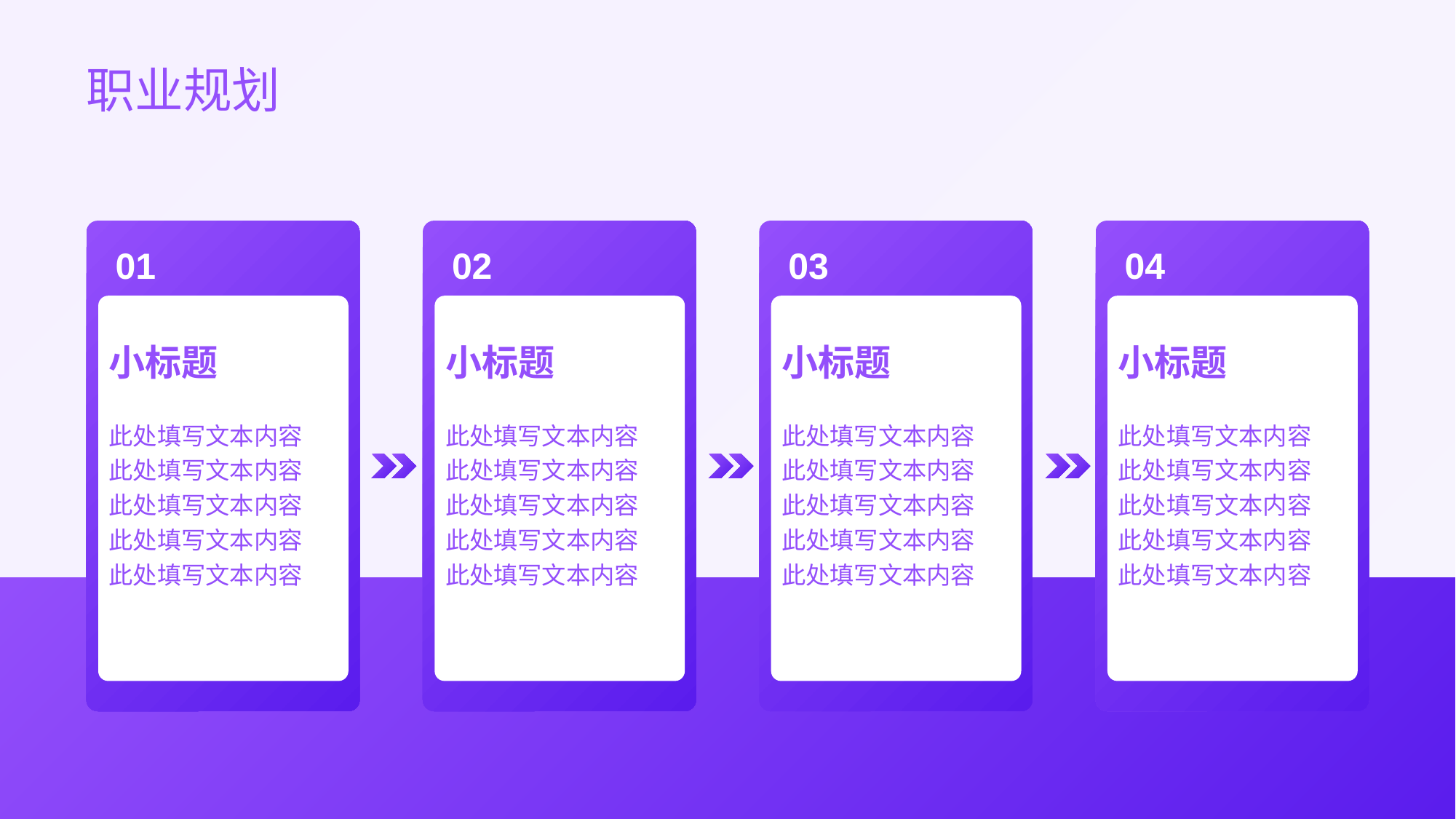

职业规划

01

小标题
此处填写文本内容此处填写文本内容
此处填写文本内容
此处填写文本内容
此处填写文本内容

02

小标题
此处填写文本内容此处填写文本内容
此处填写文本内容
此处填写文本内容
此处填写文本内容

03

小标题
此处填写文本内容此处填写文本内容
此处填写文本内容
此处填写文本内容
此处填写文本内容

04

小标题
此处填写文本内容此处填写文本内容
此处填写文本内容
此处填写文本内容
此处填写文本内容